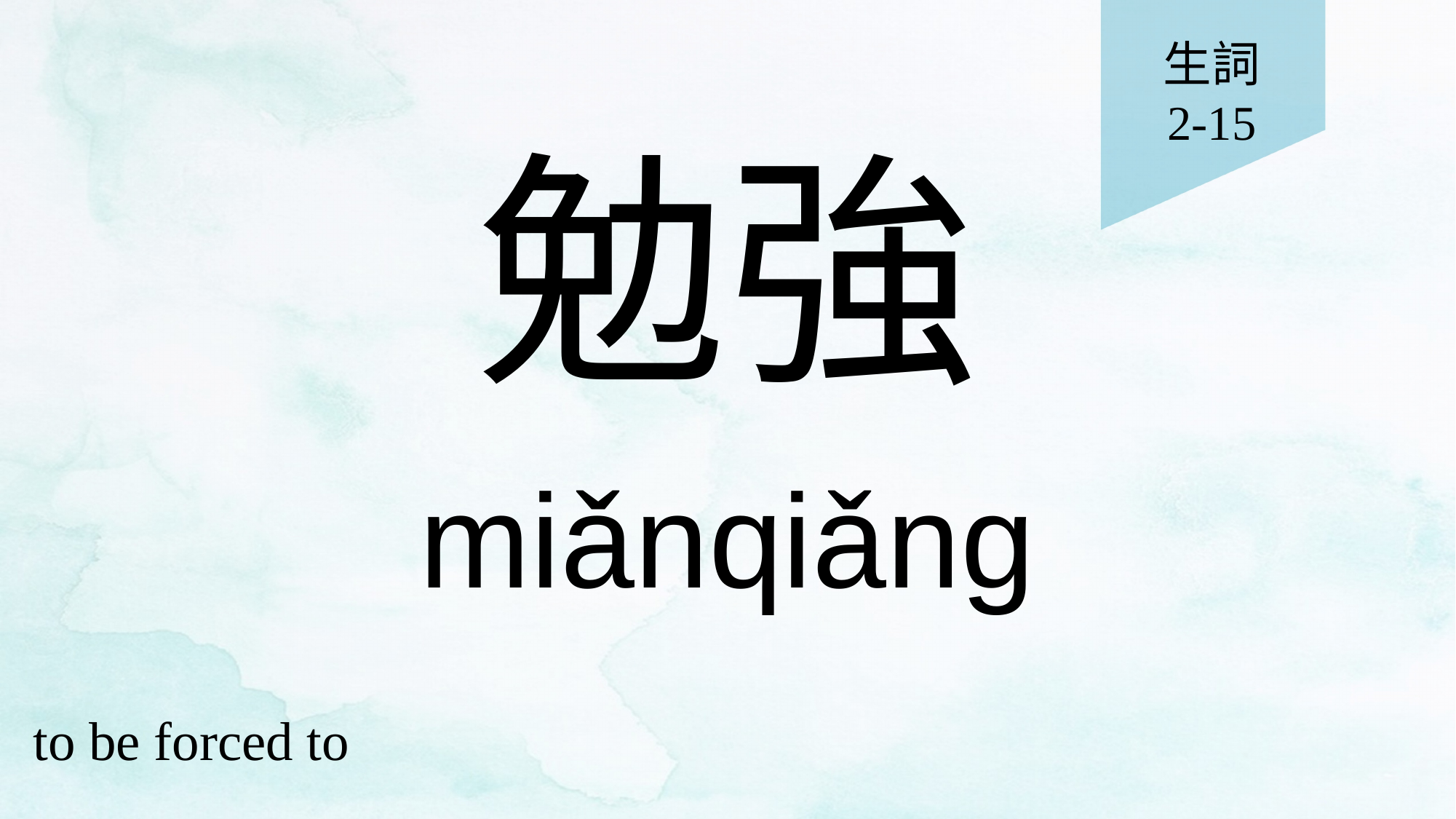

生詞
2-15
# 勉強
miǎnqiǎng
to be forced to